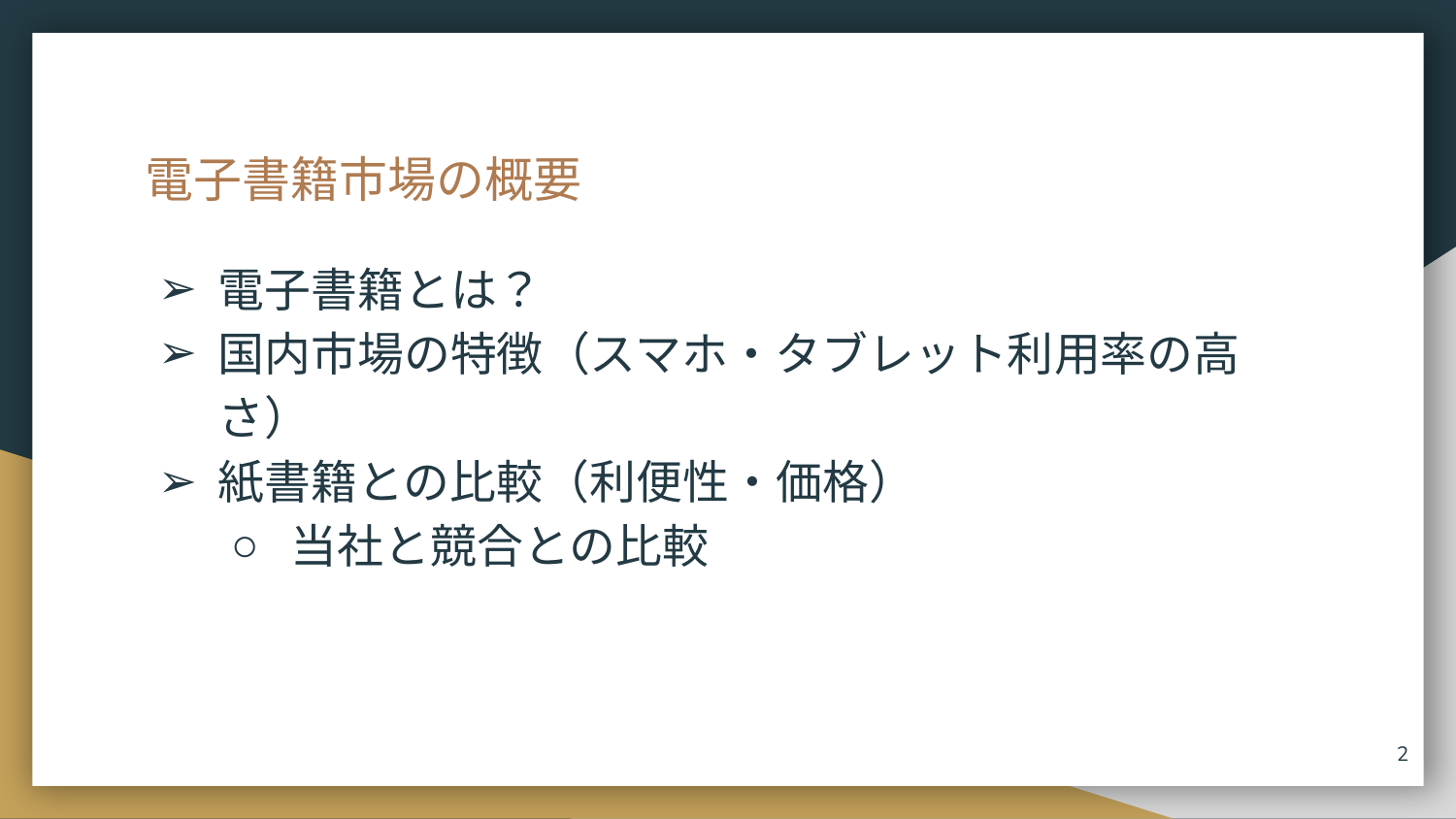

# 電子書籍市場の概要
電子書籍とは？
国内市場の特徴（スマホ・タブレット利用率の高さ）
紙書籍との比較（利便性・価格）
当社と競合との比較
2